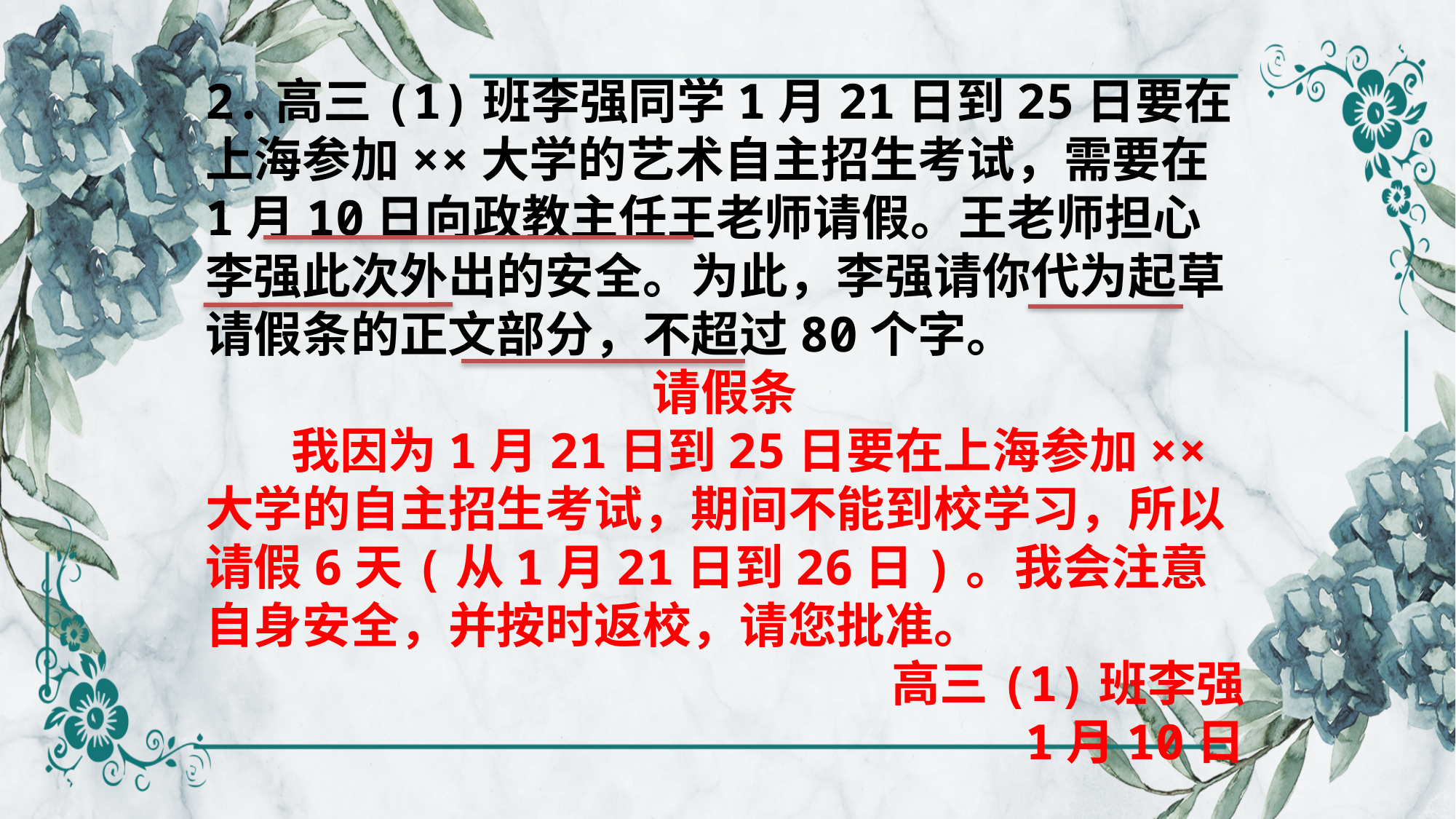

2.高三(1)班李强同学1月21日到25日要在上海参加××大学的艺术自主招生考试，需要在1月10日向政教主任王老师请假。王老师担心李强此次外出的安全。为此，李强请你代为起草请假条的正文部分，不超过80个字。
请假条
我因为1月21日到25日要在上海参加××大学的自主招生考试，期间不能到校学习，所以请假6天(从1月21日到26日)。我会注意自身安全，并按时返校，请您批准。
高三(1)班李强
1月10日